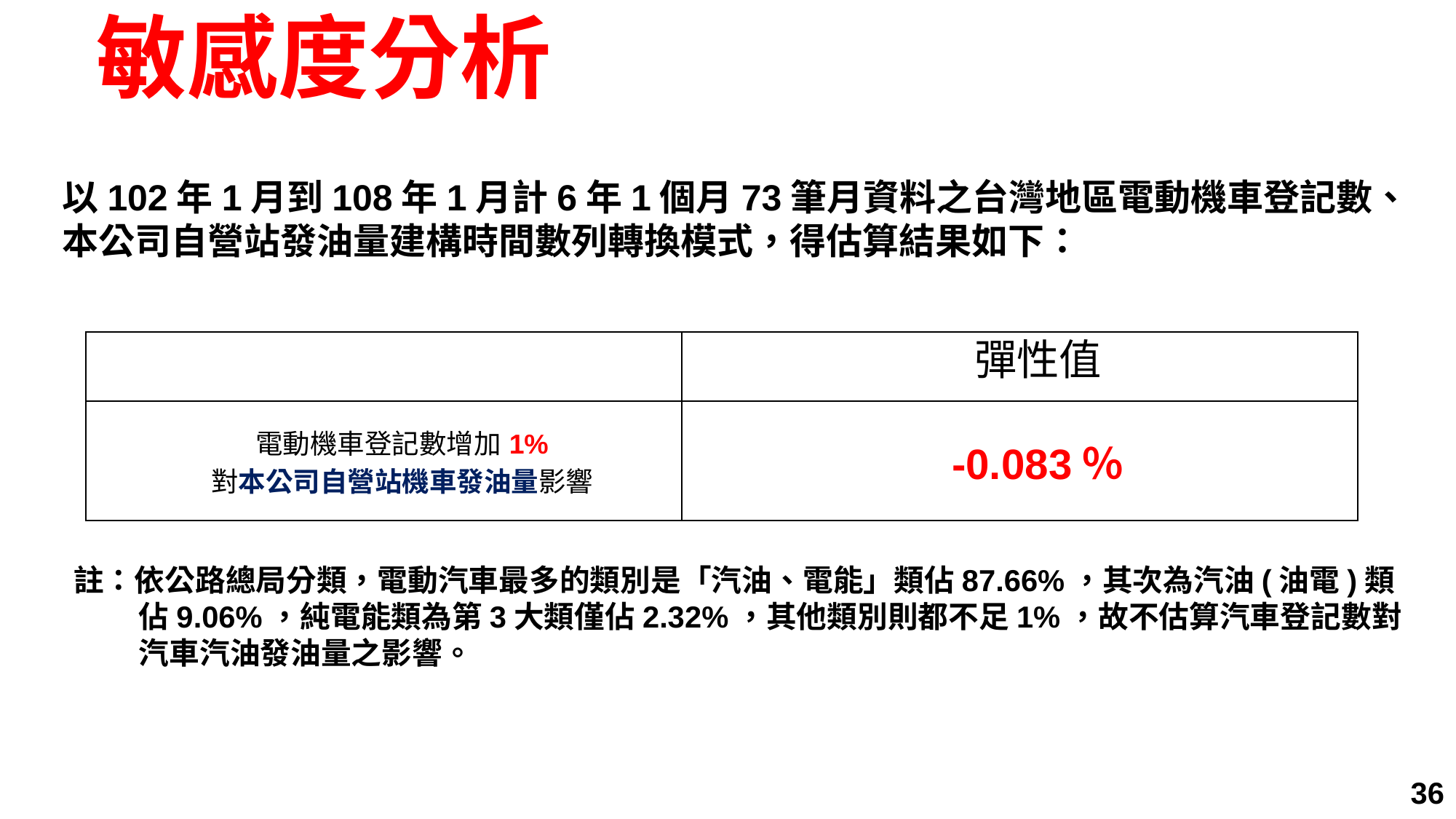

# 敏感度分析
以102年1月到108年1月計6年1個月73筆月資料之台灣地區電動機車登記數、本公司自營站發油量建構時間數列轉換模式，得估算結果如下：

|  | 彈性值 |
| --- | --- |
| 電動機車登記數增加1% 對本公司自營站機車發油量影響 | -0.083％ |
註：依公路總局分類，電動汽車最多的類別是「汽油、電能」類佔87.66%，其次為汽油(油電)類佔9.06%，純電能類為第3大類僅佔2.32%，其他類別則都不足1%，故不估算汽車登記數對汽車汽油發油量之影響。

36